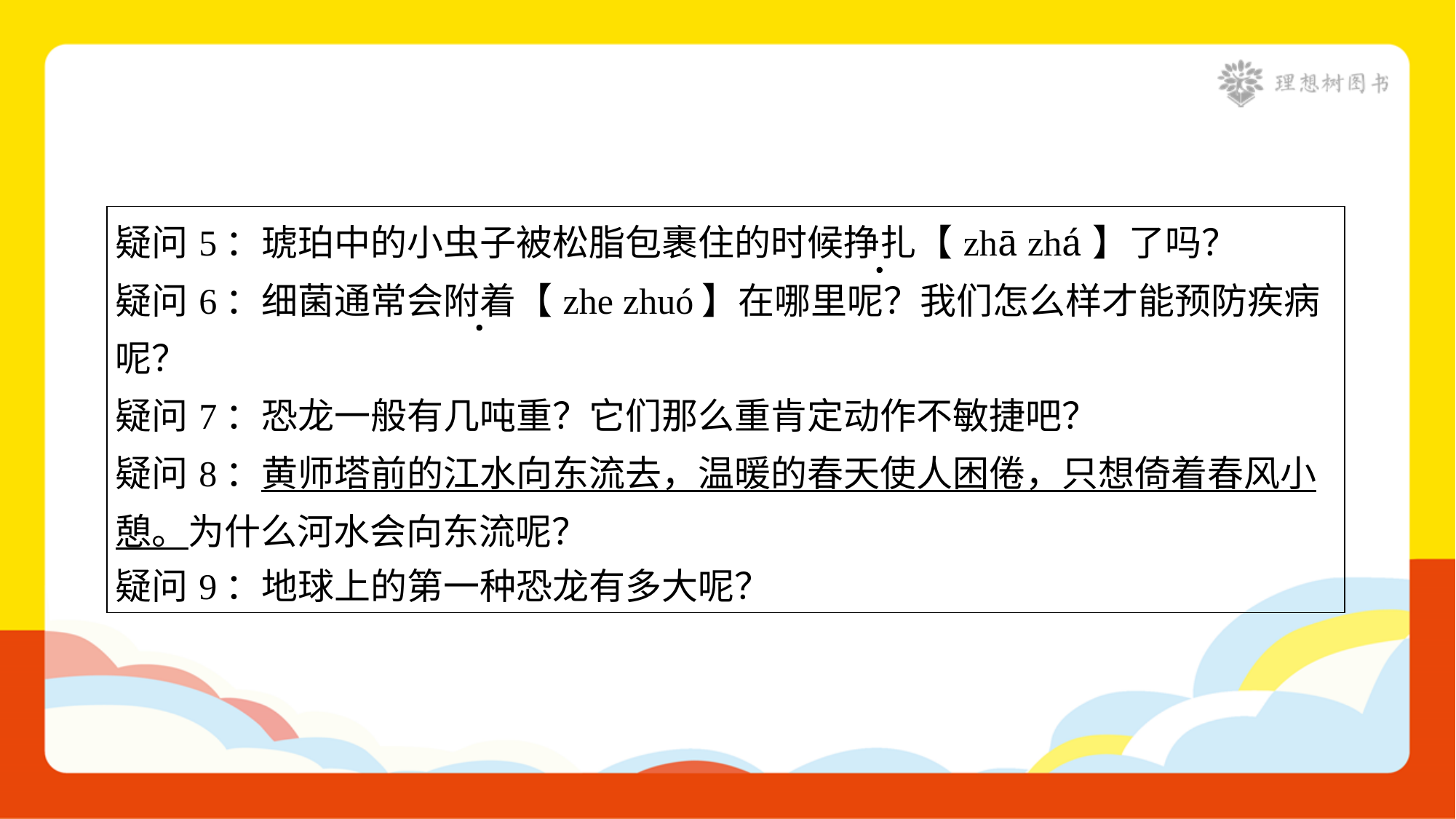

| 疑问5：琥珀中的小虫子被松脂包裹住的时候挣扎【zhā zhá】了吗？ 疑问6：细菌通常会附着【zhe zhuó】在哪里呢？我们怎么样才能预防疾病 呢？ 疑问7：恐龙一般有几吨重？它们那么重肯定动作不敏捷吧？ 疑问8：黄师塔前的江水向东流去，温暖的春天使人困倦，只想倚着春风小 憩。为什么河水会向东流呢？ 疑问9：地球上的第一种恐龙有多大呢？ |
| --- |